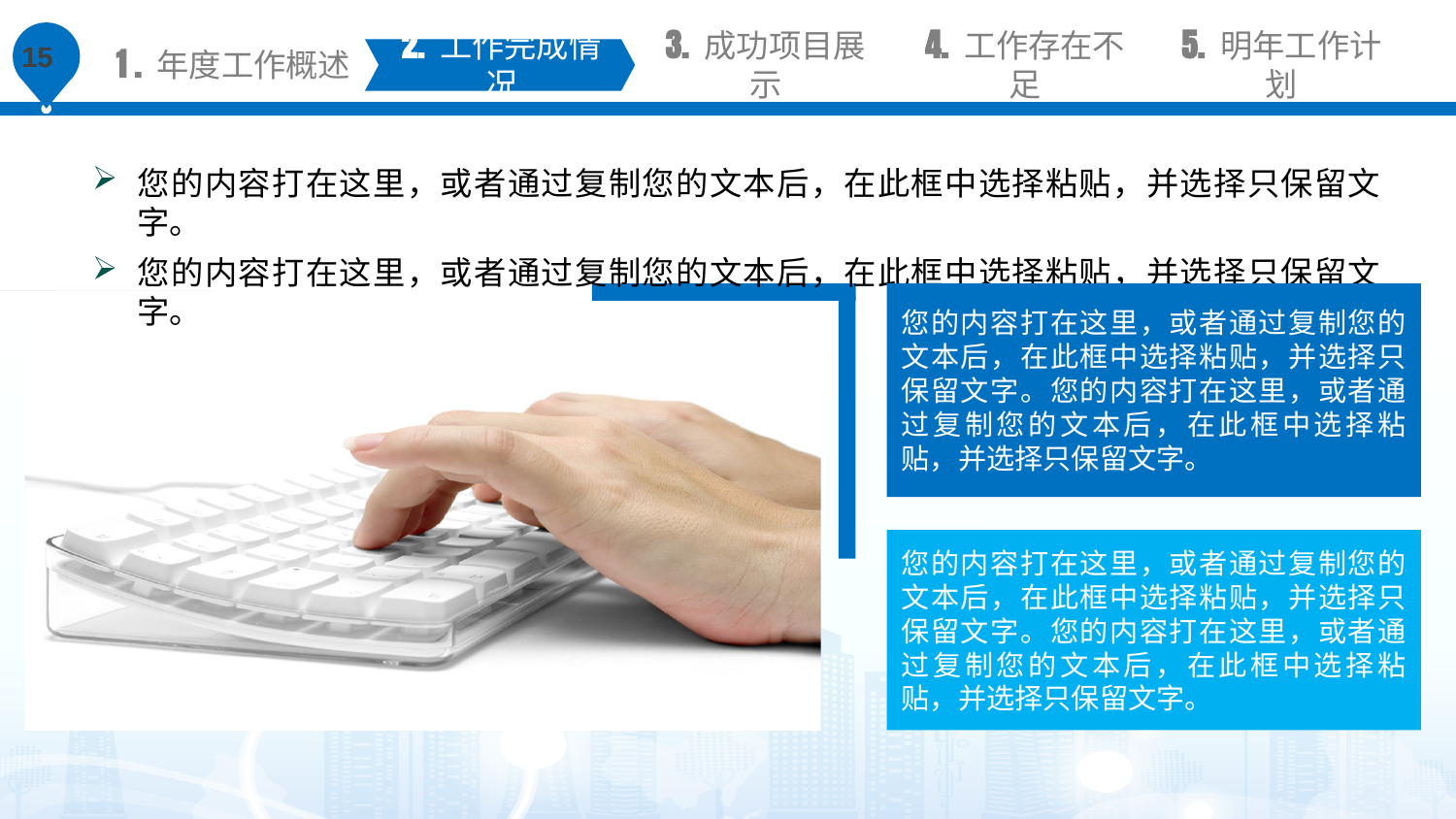

1 . 年度工作概述
2. 工作完成情况
3. 成功项目展示
4. 工作存在不足
5. 明年工作计划
您的内容打在这里，或者通过复制您的文本后，在此框中选择粘贴，并选择只保留文字。
您的内容打在这里，或者通过复制您的文本后，在此框中选择粘贴，并选择只保留文字。

您的内容打在这里，或者通过复制您的文本后，在此框中选择粘贴，并选择只保留文字。您的内容打在这里，或者通过复制您的文本后，在此框中选择粘贴，并选择只保留文字。

您的内容打在这里，或者通过复制您的文本后，在此框中选择粘贴，并选择只保留文字。您的内容打在这里，或者通过复制您的文本后，在此框中选择粘贴，并选择只保留文字。